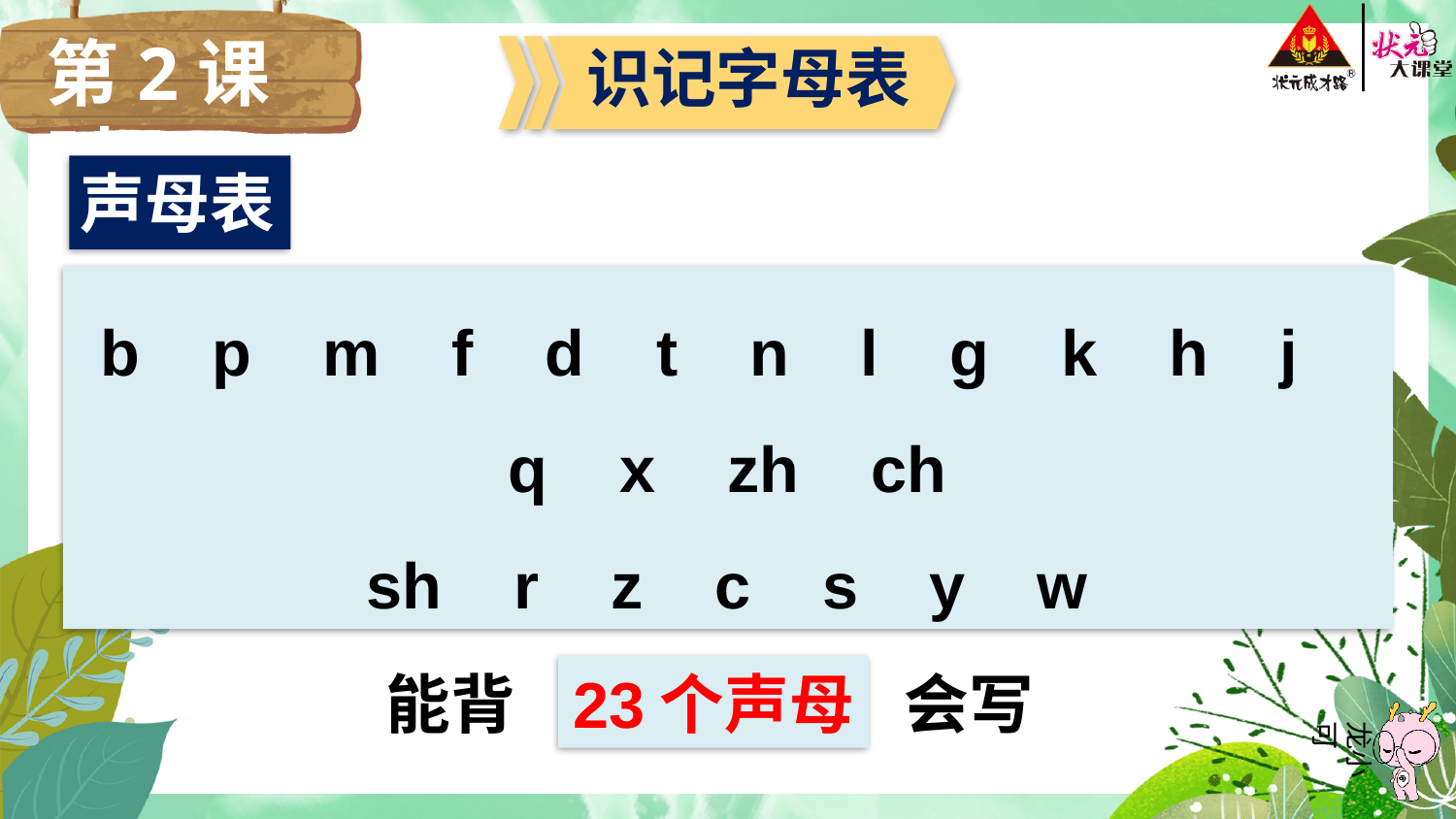

第2课时
识记字母表

声母表

b    p    m    f    d    t    n    l    ɡ    k    h    j    q    x    zh    ch
sh    r    z    c    s    y    w
能背
23个声母
会写